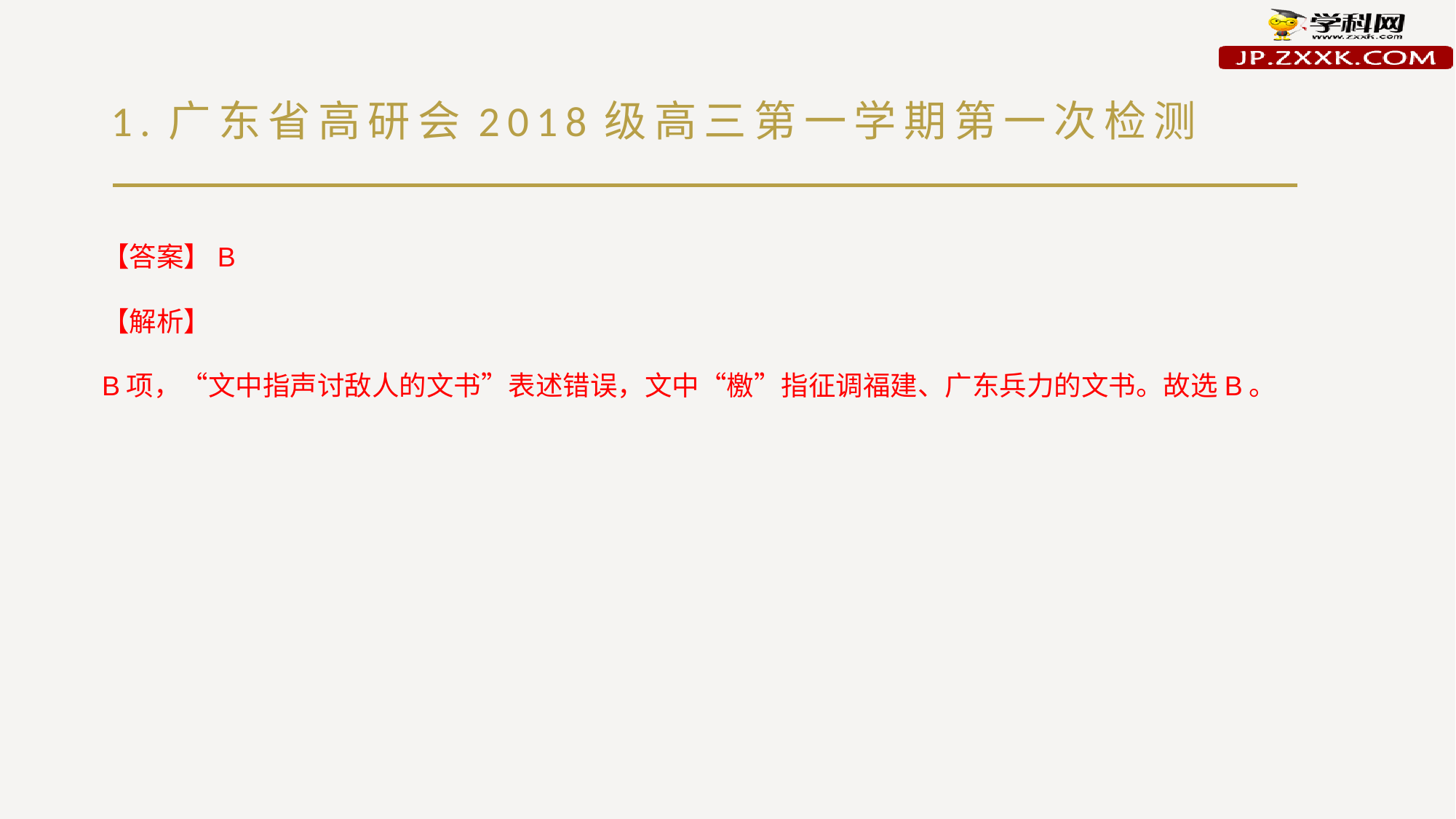

# 1.广东省高研会2018级高三第一学期第一次检测
【答案】B
【解析】
B项，“文中指声讨敌人的文书”表述错误，文中“檄”指征调福建、广东兵力的文书。故选B。